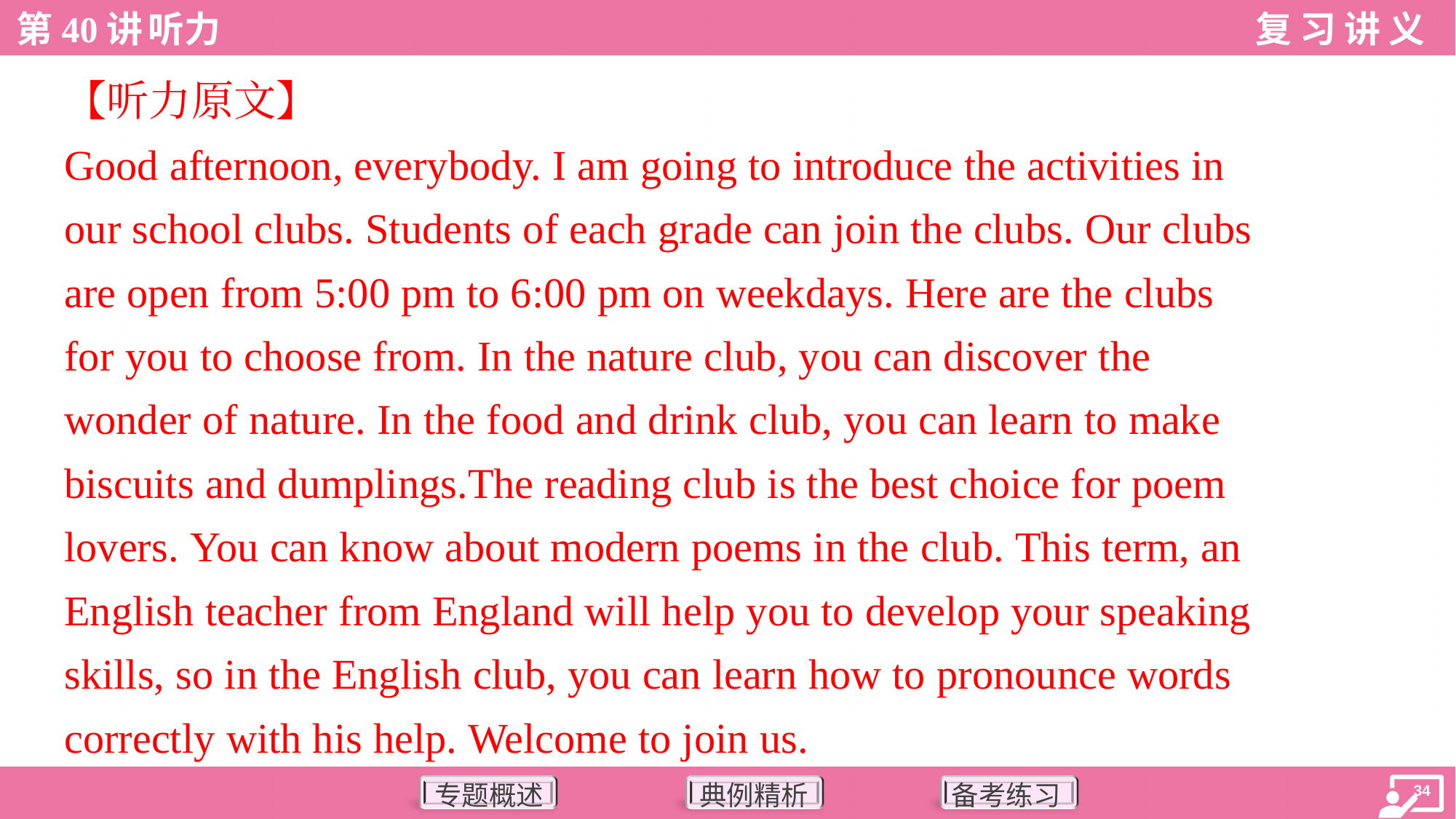

【听力原文】
Good afternoon, everybody. I am going to introduce the activities in
our school clubs. Students of each grade can join the clubs. Our clubs
are open from 5:00 pm to 6:00 pm on weekdays. Here are the clubs
for you to choose from. In the nature club, you can discover the
wonder of nature. In the food and drink club, you can learn to make
biscuits and dumplings.The reading club is the best choice for poem
lovers. You can know about modern poems in the club. This term, an
English teacher from England will help you to develop your speaking
skills, so in the English club, you can learn how to pronounce words
correctly with his help. Welcome to join us.